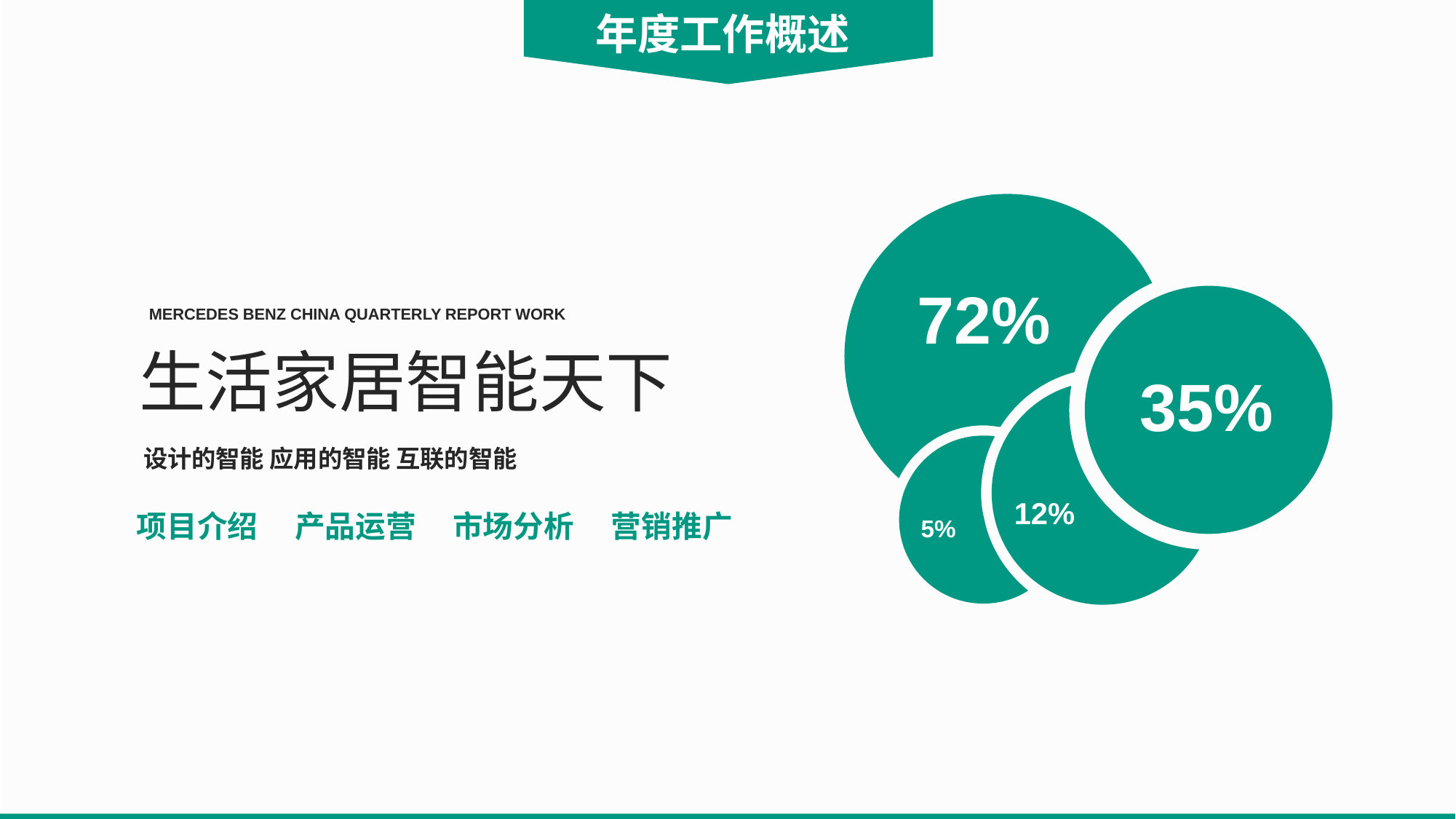

年度工作概述

72%

35%

12%
5%
MERCEDES BENZ CHINA QUARTERLY REPORT WORK
生活家居智能天下
设计的智能 应用的智能 互联的智能
项目介绍
产品运营
市场分析
营销推广